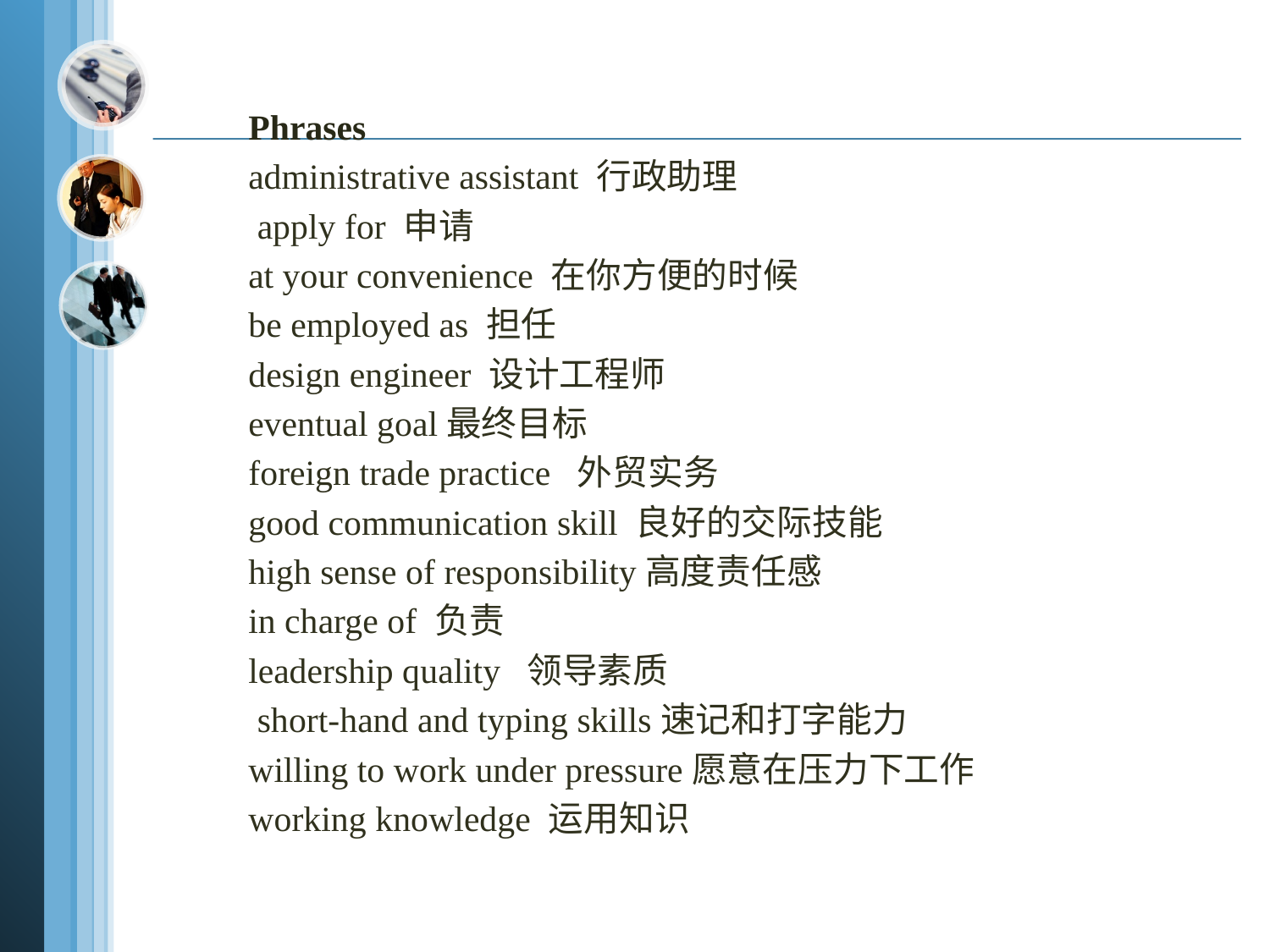

Phrases
administrative assistant 行政助理
 apply for 申请
at your convenience 在你方便的时候
be employed as 担任
design engineer 设计工程师
eventual goal最终目标
foreign trade practice  外贸实务
good communication skill 良好的交际技能
high sense of responsibility高度责任感
in charge of 负责
leadership quality  领导素质
 short-hand and typing skills速记和打字能力
willing to work under pressure愿意在压力下工作
working knowledge 运用知识